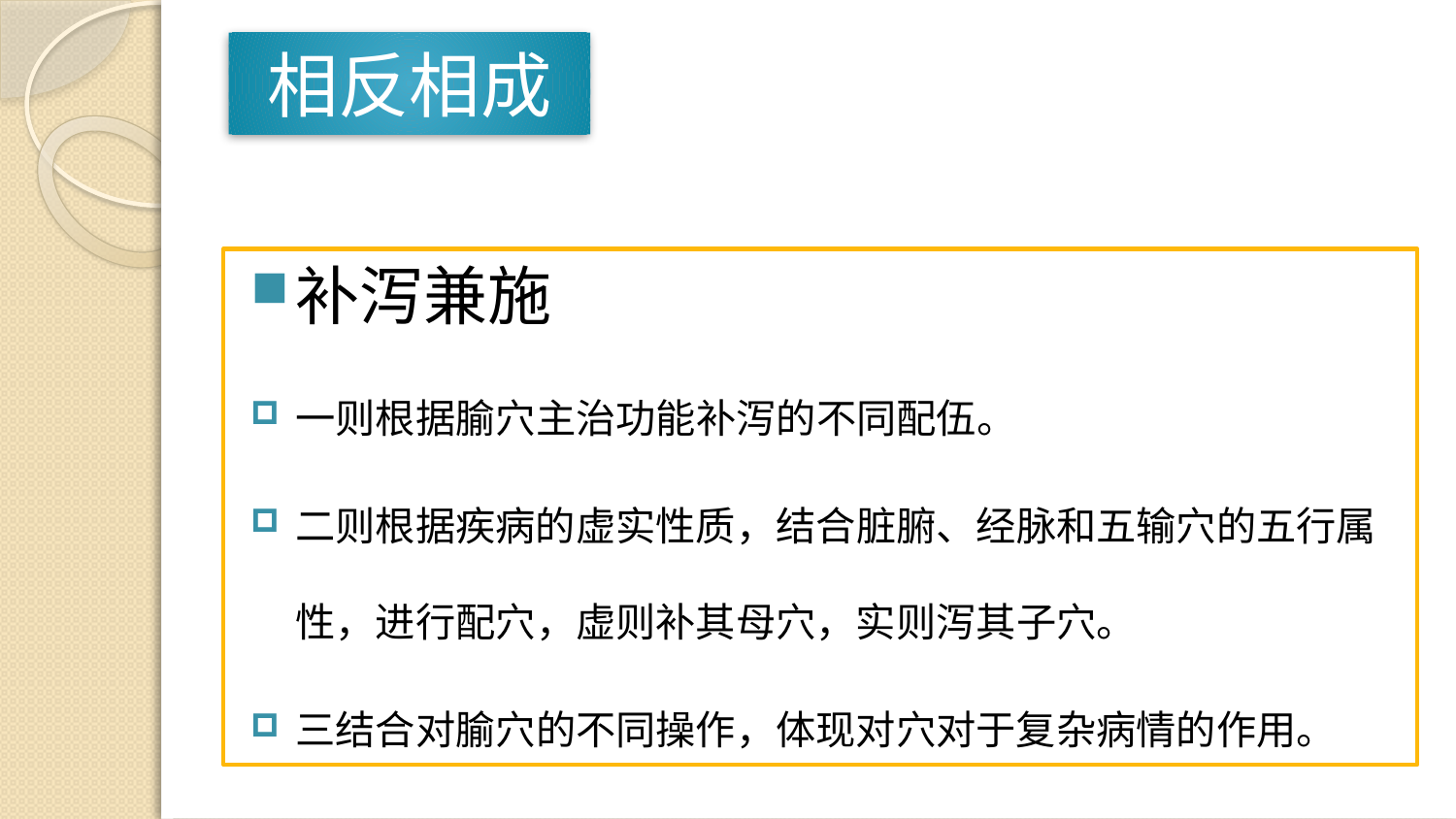

# 相反相成
补泻兼施
一则根据腧穴主治功能补泻的不同配伍。
二则根据疾病的虚实性质，结合脏腑、经脉和五输穴的五行属性，进行配穴，虚则补其母穴，实则泻其子穴。
三结合对腧穴的不同操作，体现对穴对于复杂病情的作用。